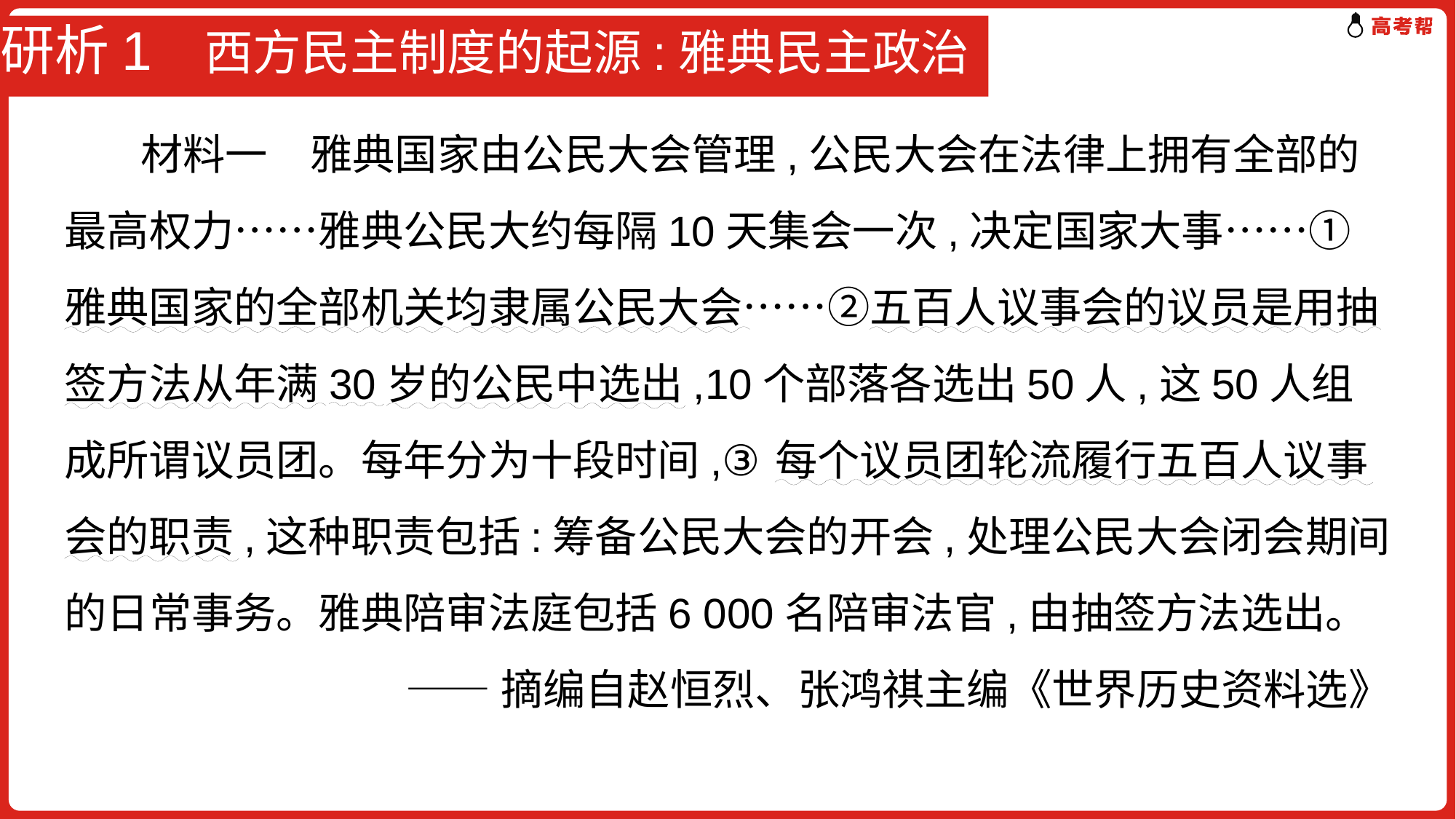

# 研析1   西方民主制度的起源:雅典民主政治
       材料一　雅典国家由公民大会管理,公民大会在法律上拥有全部的最高权力……雅典公民大约每隔10天集会一次,决定国家大事……①雅典国家的全部机关均隶属公民大会……②五百人议事会的议员是用抽签方法从年满30岁的公民中选出,10个部落各选出50人,这50人组成所谓议员团。每年分为十段时间,③每个议员团轮流履行五百人议事会的职责,这种职责包括:筹备公民大会的开会,处理公民大会闭会期间的日常事务。雅典陪审法庭包括6 000名陪审法官,由抽签方法选出。
——摘编自赵恒烈、张鸿祺主编《世界历史资料选》